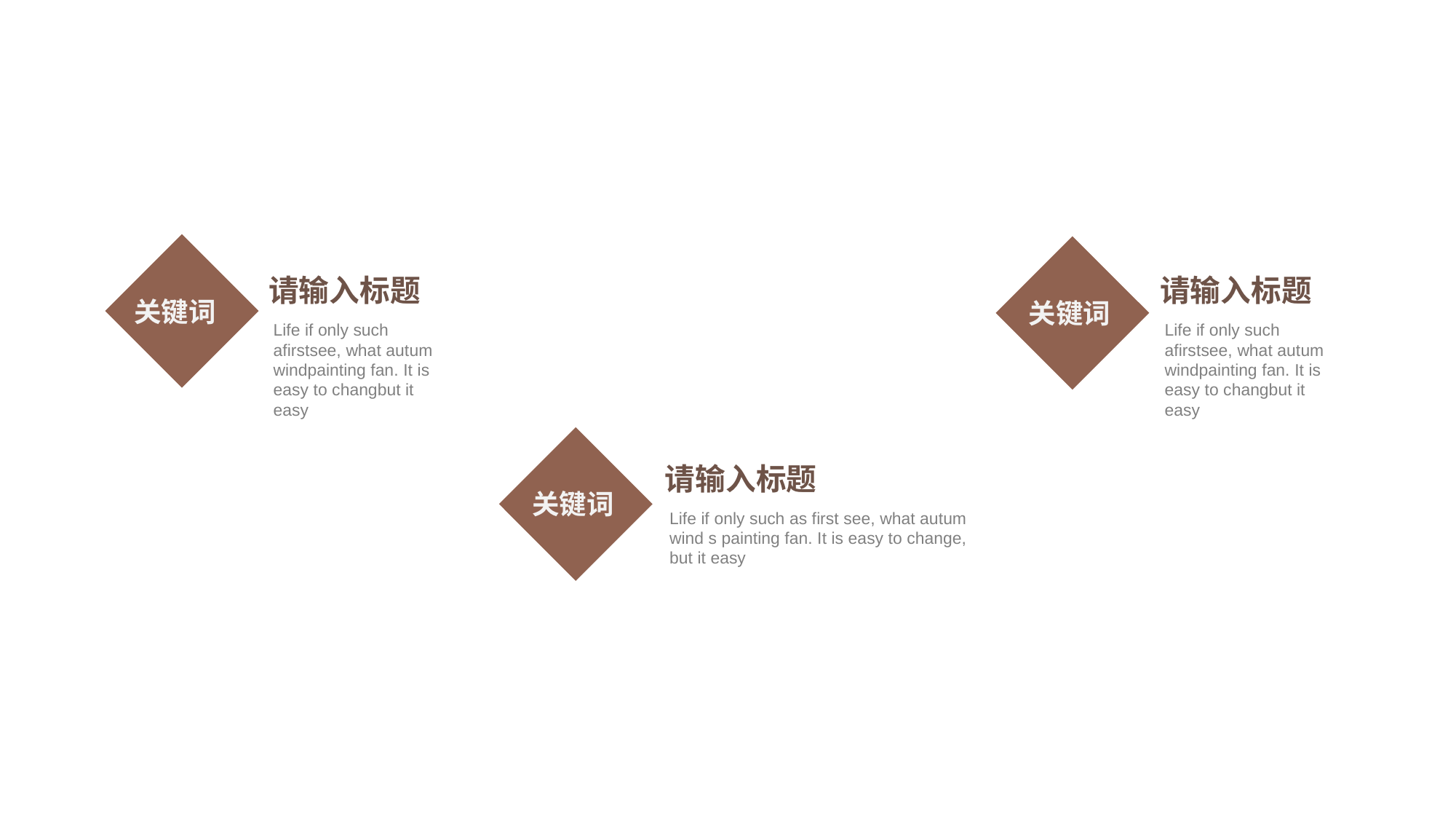

请输入标题
Life if only such afirstsee, what autum windpainting fan. It is easy to changbut it easy
请输入标题
Life if only such afirstsee, what autum windpainting fan. It is easy to changbut it easy
关键词
关键词

请输入标题
Life if only such as first see, what autum wind s painting fan. It is easy to change, but it easy
关键词